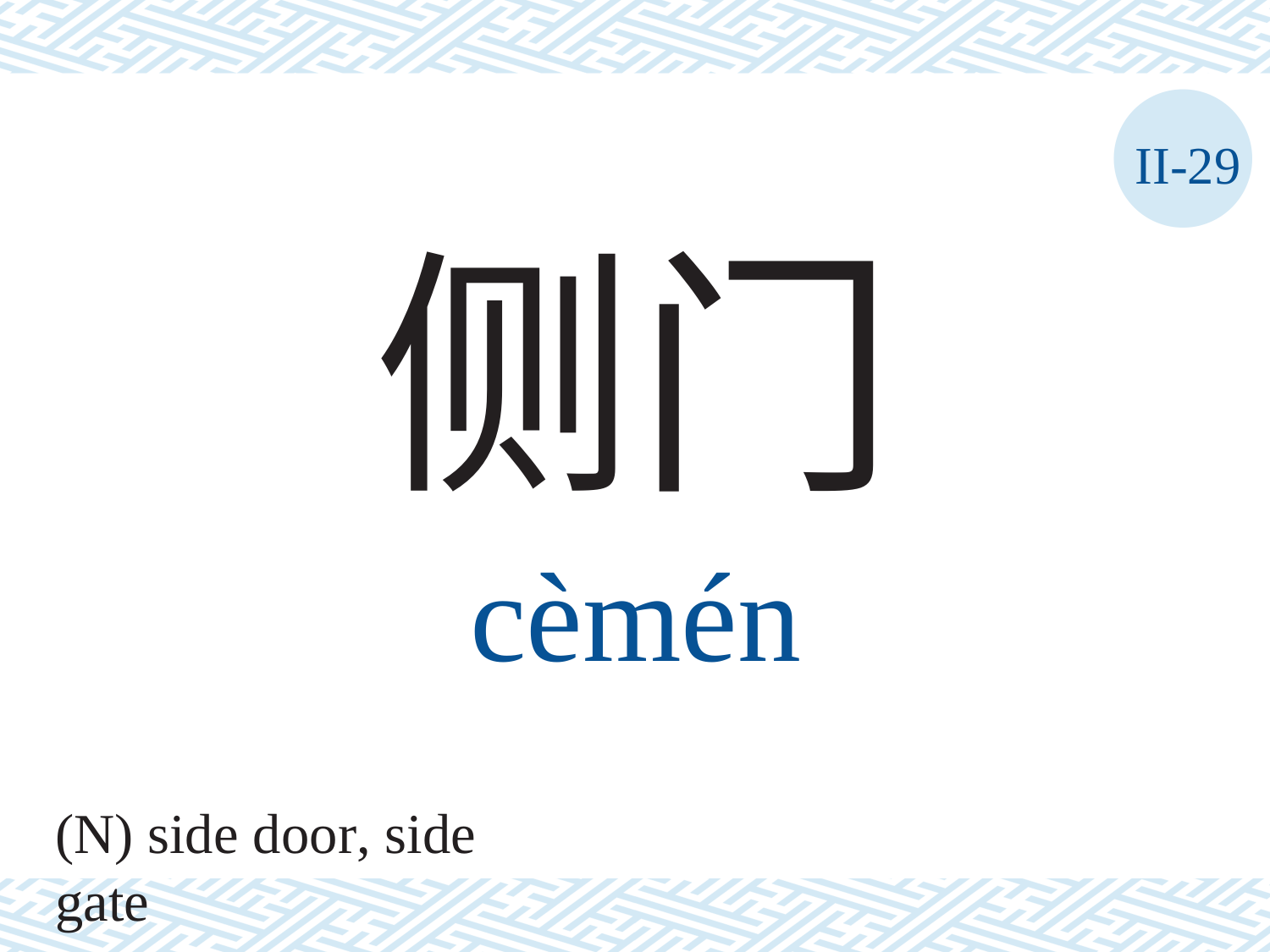

II-29
侧门
cèmén
(N) side door, side gate